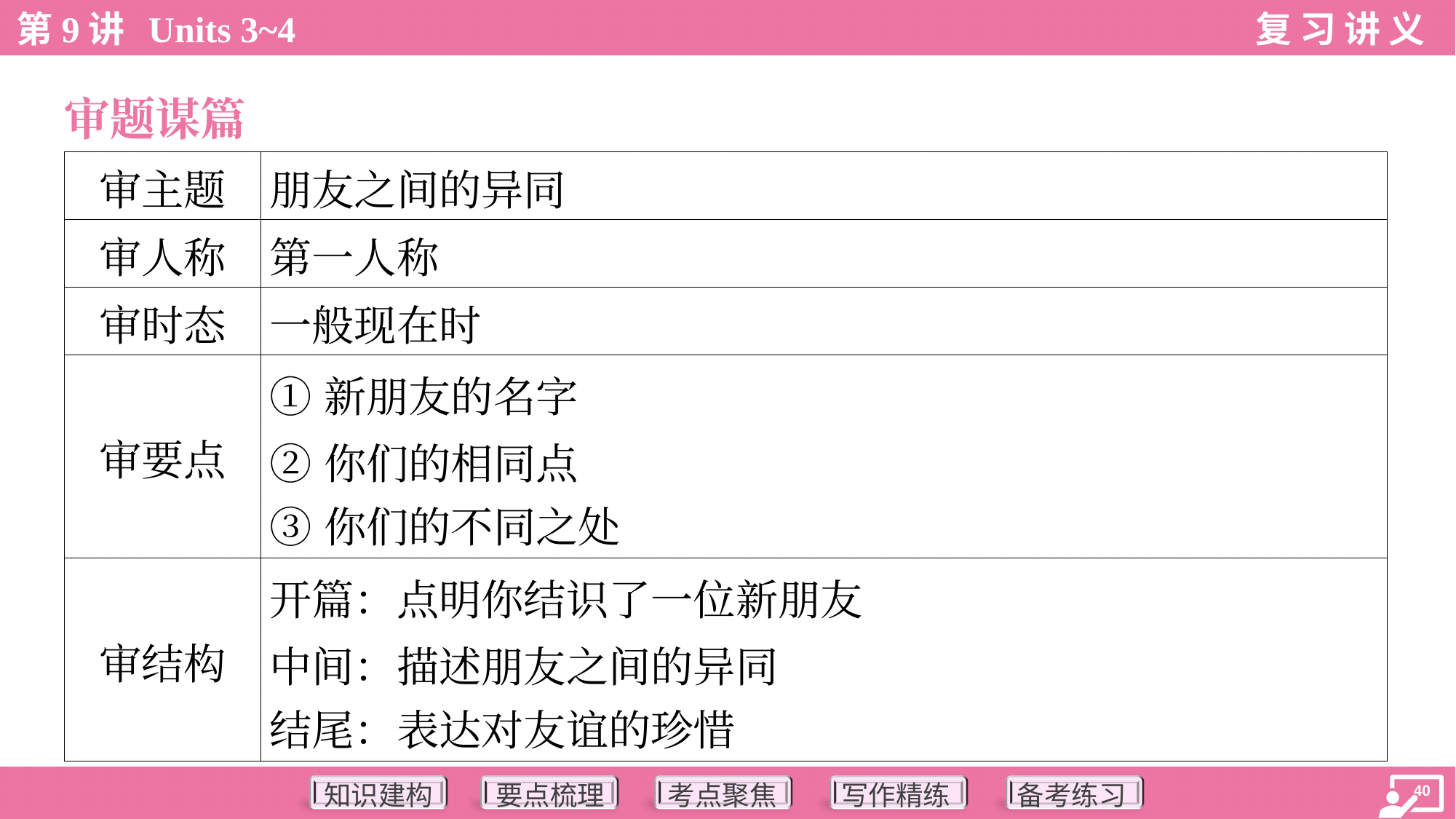

审题谋篇
| 审主题 | 朋友之间的异同 |
| --- | --- |
| 审人称 | 第一人称 |
| 审时态 | 一般现在时 |
| 审要点 | ①新朋友的名字 ②你们的相同点 ③你们的不同之处 |
| 审结构 | 开篇：点明你结识了一位新朋友 中间：描述朋友之间的异同 结尾：表达对友谊的珍惜 |